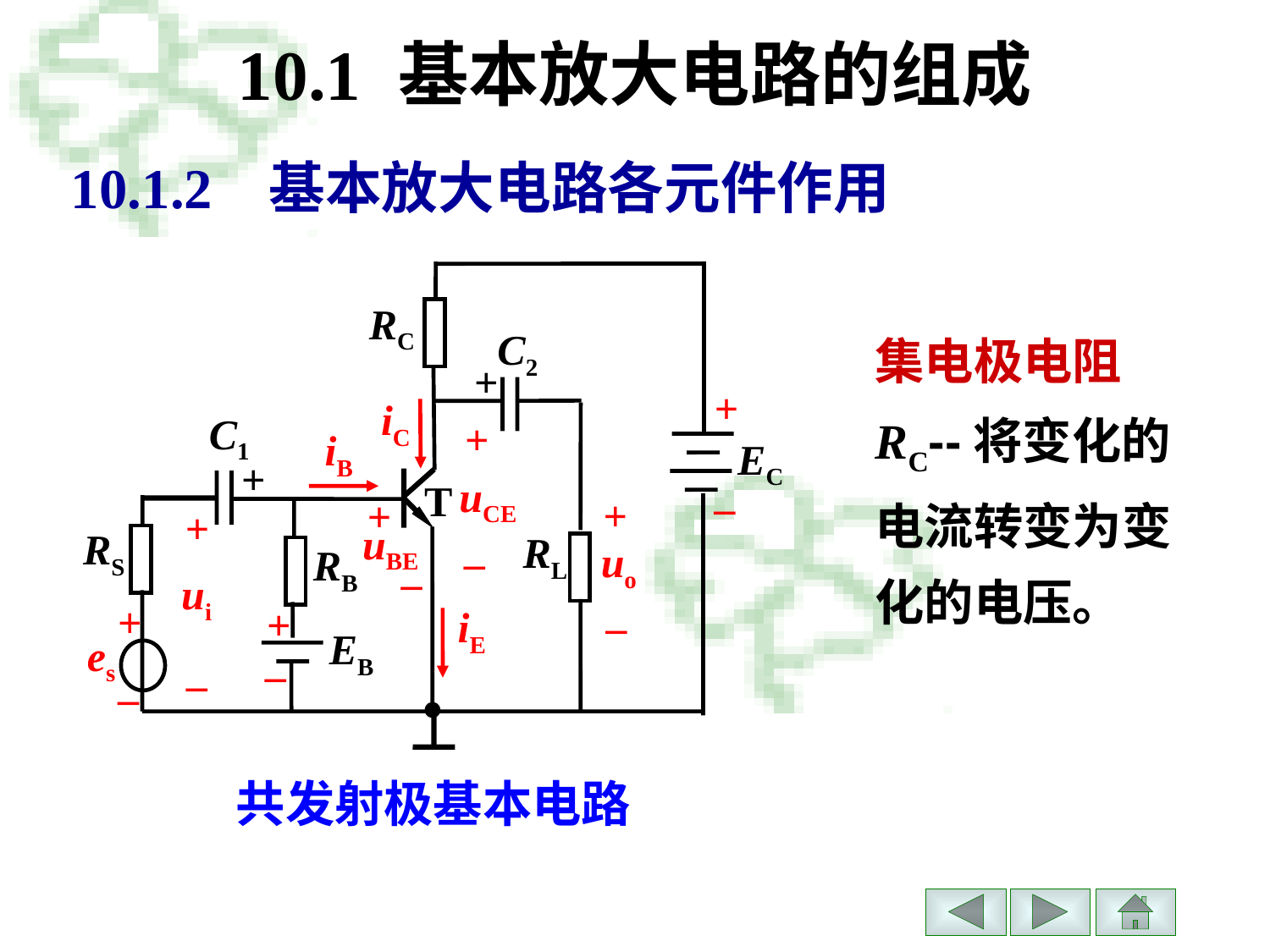

# 10.1 基本放大电路的组成
10.1.2   基本放大电路各元件作用

RC

C2
+

+

iC

C1
+
iB
EC

+
uCE
T

–
+
+

+

uBE
RS
RL

–
uo

RB

–
ui
+

+
–
iE

EB

es

–

–
–

集电极电阻RC--将变化的电流转变为变化的电压。
共发射极基本电路